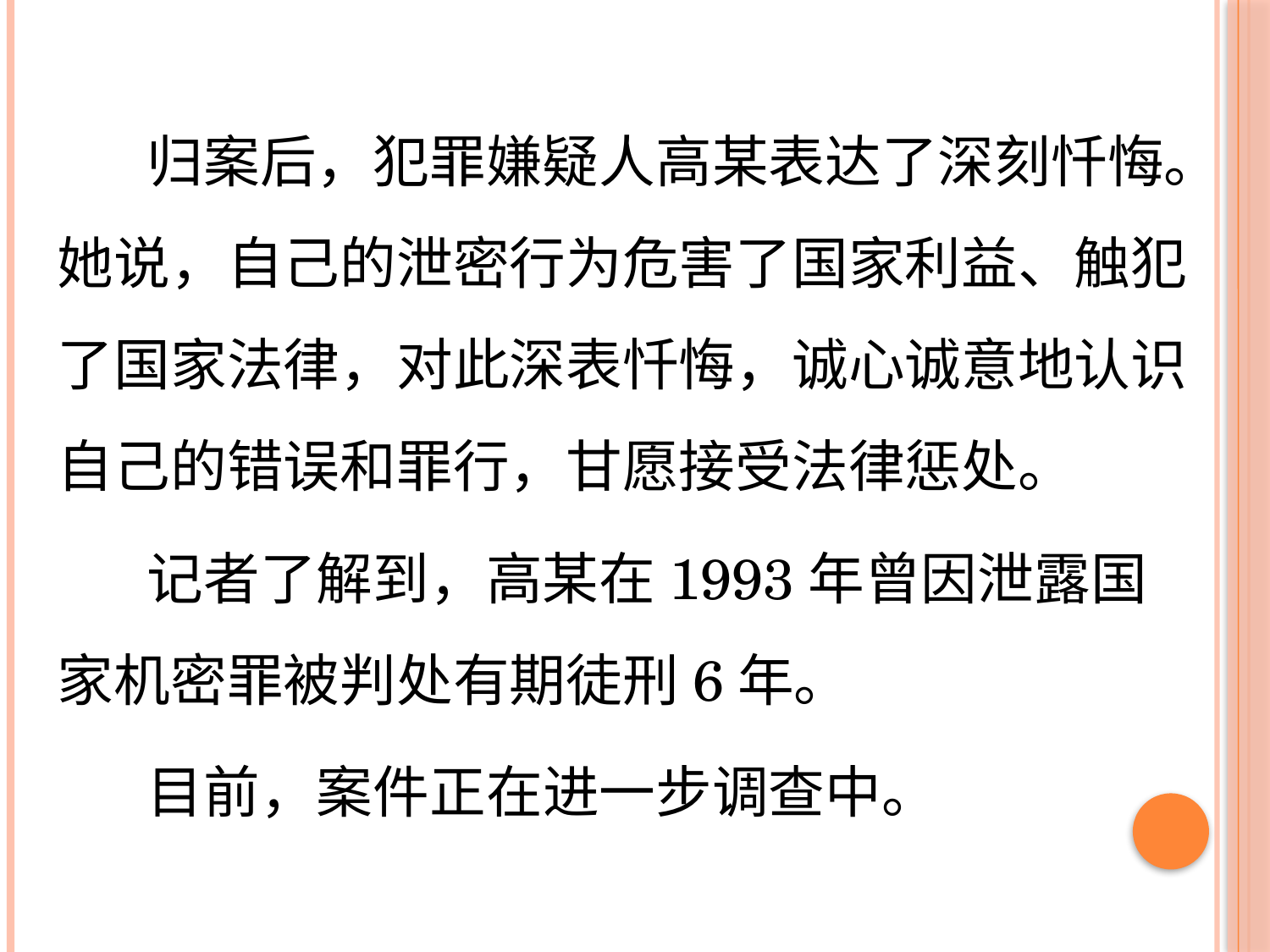

归案后，犯罪嫌疑人高某表达了深刻忏悔。她说，自己的泄密行为危害了国家利益、触犯了国家法律，对此深表忏悔，诚心诚意地认识自己的错误和罪行，甘愿接受法律惩处。
      记者了解到，高某在1993年曾因泄露国家机密罪被判处有期徒刑6年。
      目前，案件正在进一步调查中。